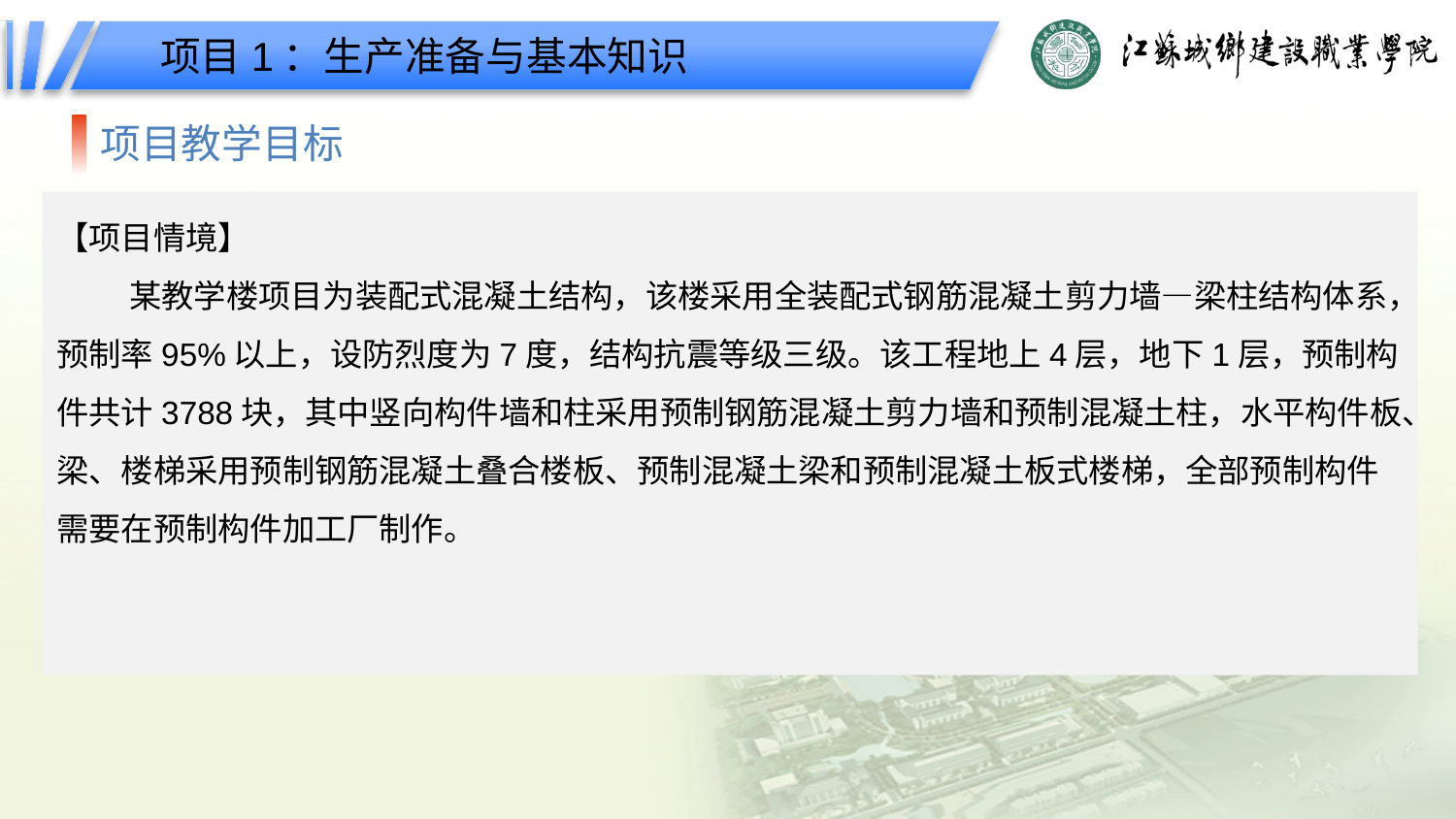

项目1：生产准备与基本知识
项目教学目标

【项目情境】
某教学楼项目为装配式混凝土结构，该楼采用全装配式钢筋混凝土剪力墙—梁柱结构体系，预制率95%以上，设防烈度为7度，结构抗震等级三级。该工程地上4层，地下1层，预制构件共计3788块，其中竖向构件墙和柱采用预制钢筋混凝土剪力墙和预制混凝土柱，水平构件板、梁、楼梯采用预制钢筋混凝土叠合楼板、预制混凝土梁和预制混凝土板式楼梯，全部预制构件需要在预制构件加工厂制作。